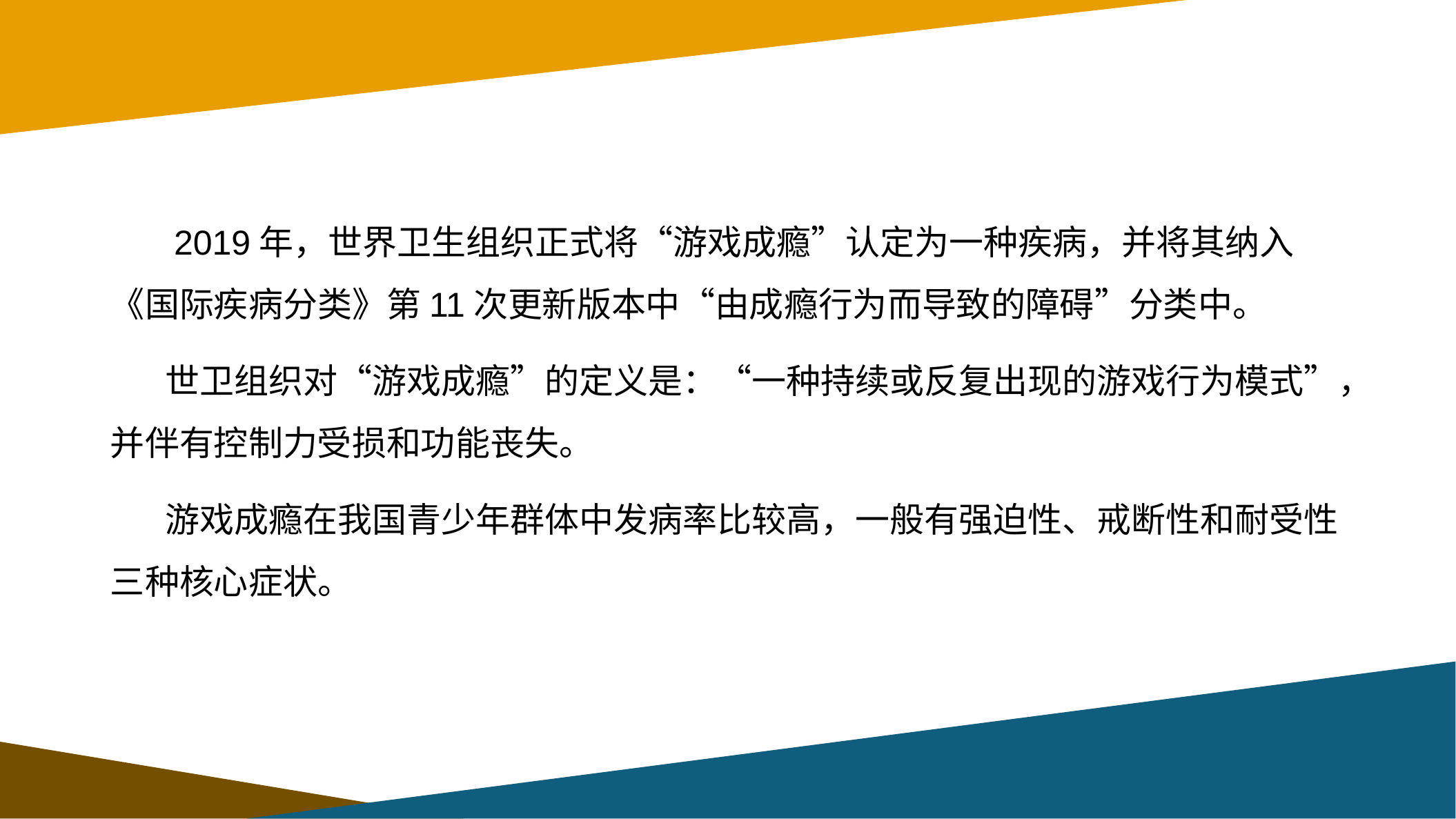

2019年，世界卫生组织正式将“游戏成瘾”认定为一种疾病，并将其纳入《国际疾病分类》第11次更新版本中“由成瘾行为而导致的障碍”分类中。
      世卫组织对“游戏成瘾”的定义是：“一种持续或反复出现的游戏行为模式”，并伴有控制力受损和功能丧失。
      游戏成瘾在我国青少年群体中发病率比较高，一般有强迫性、戒断性和耐受性三种核心症状。